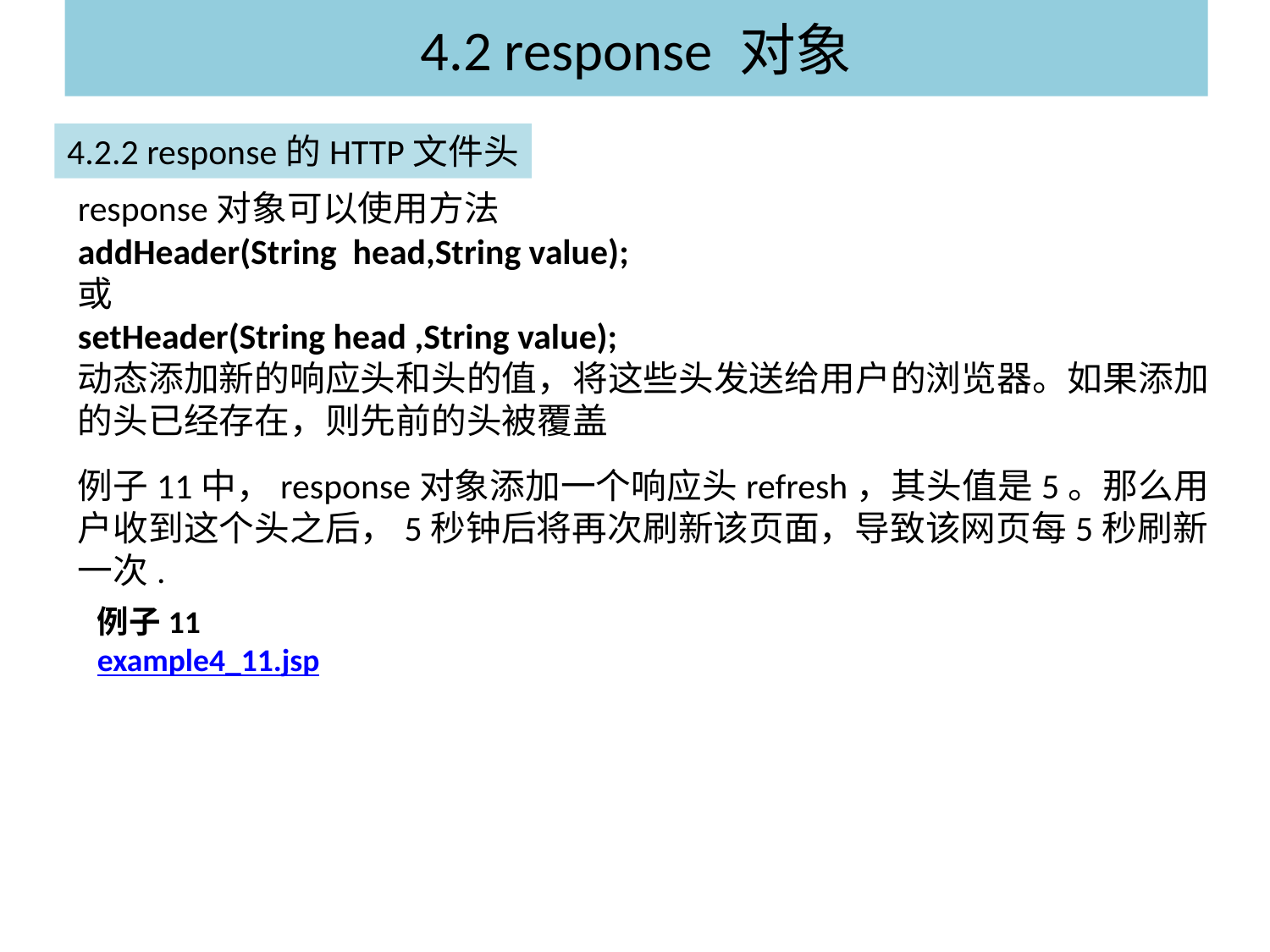

# 4.2 response 对象
4.2.2 response的HTTP文件头
response对象可以使用方法
addHeader(String  head,String value);
或
setHeader(String head ,String value);
动态添加新的响应头和头的值，将这些头发送给用户的浏览器。如果添加的头已经存在，则先前的头被覆盖
例子11中，response对象添加一个响应头refresh，其头值是5。那么用户收到这个头之后，5秒钟后将再次刷新该页面，导致该网页每5秒刷新一次.
例子11
example4_11.jsp